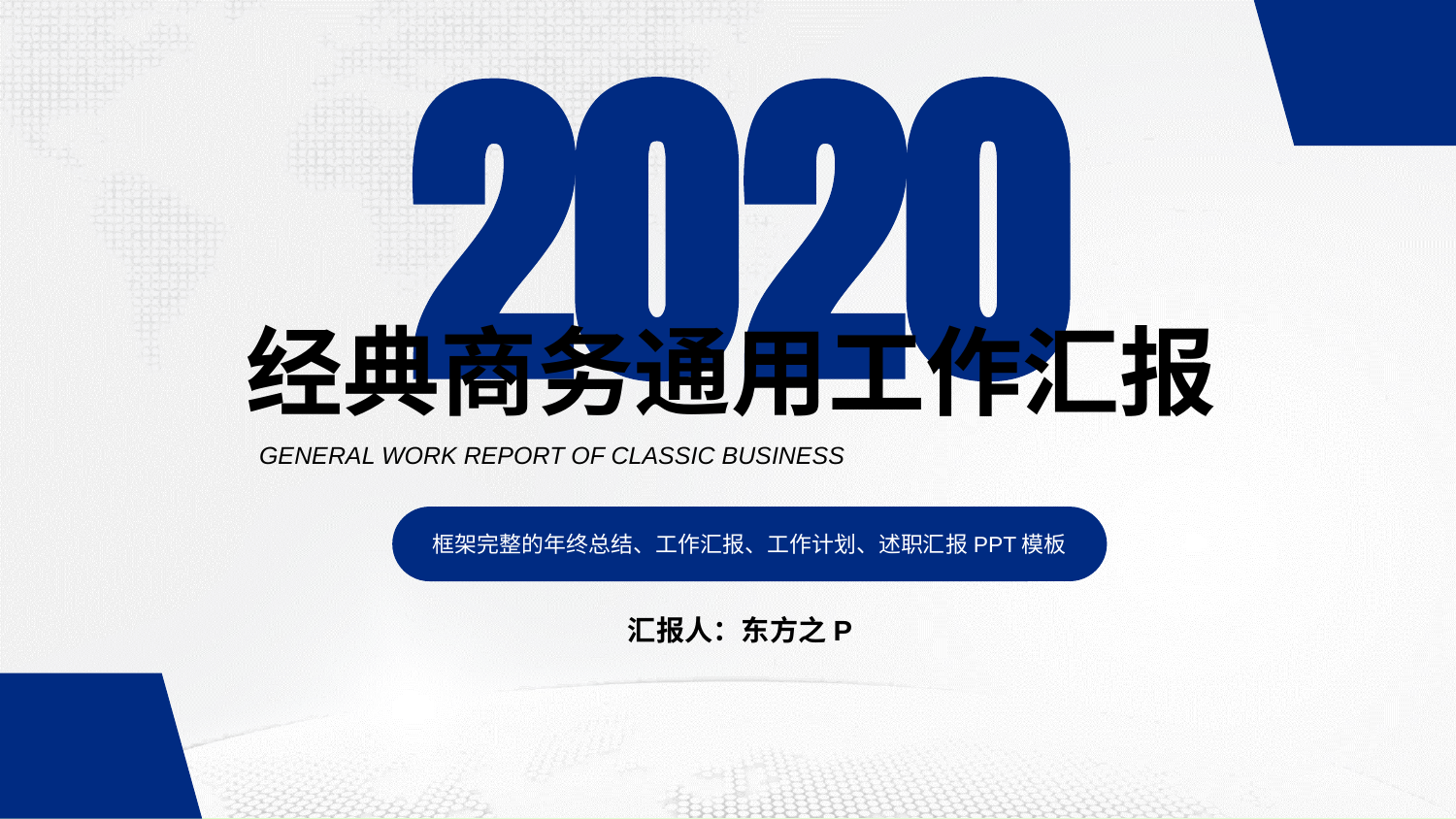

2020
2020
经典商务通用工作汇报
 GENERAL WORK REPORT OF CLASSIC BUSINESS
框架完整的年终总结、工作汇报、工作计划、述职汇报PPT模板
汇报人：东方之P